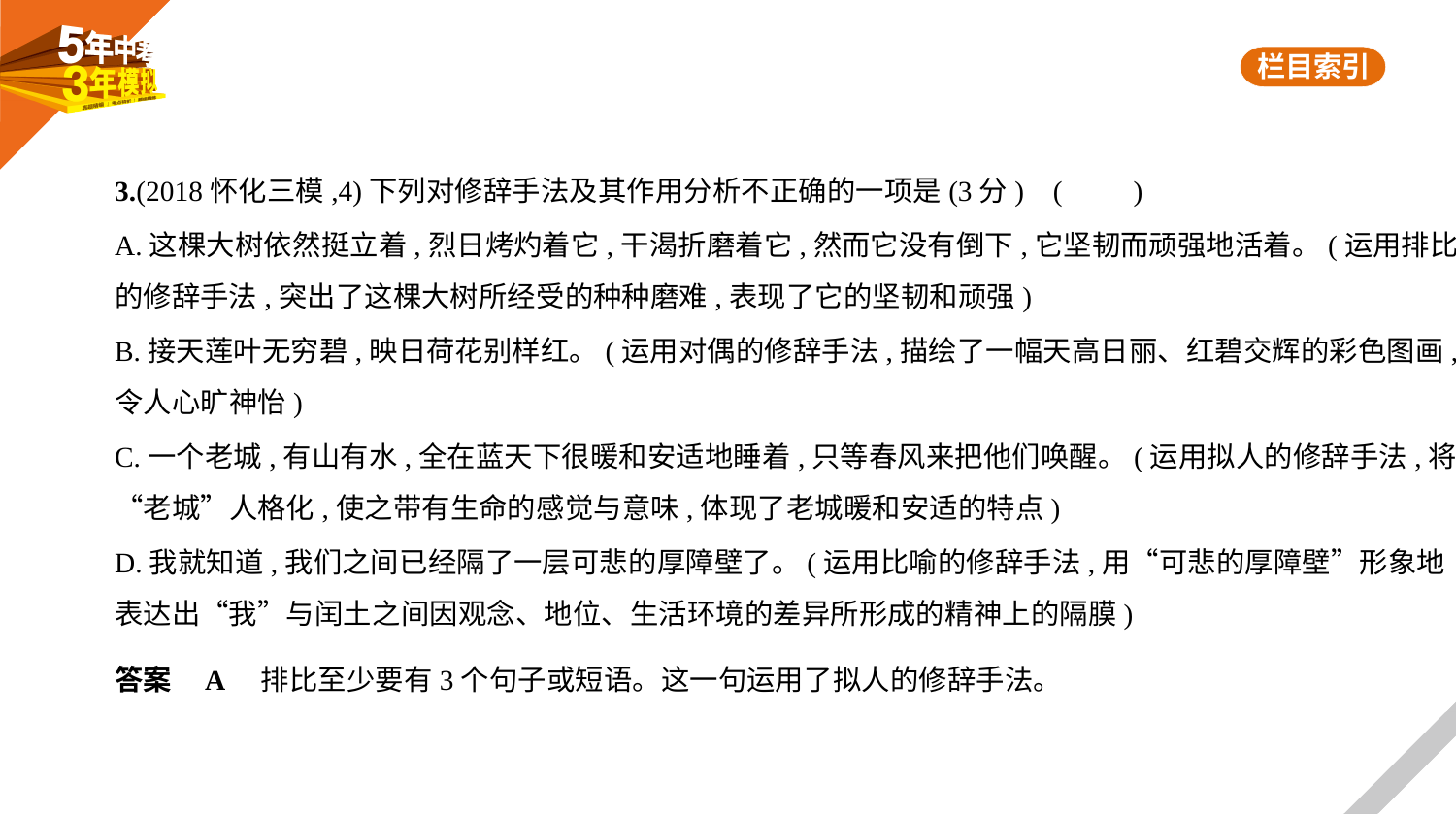

3.(2018怀化三模,4)下列对修辞手法及其作用分析不正确的一项是(3分) (　　)
A.这棵大树依然挺立着,烈日烤灼着它,干渴折磨着它,然而它没有倒下,它坚韧而顽强地活着。(运用排比
的修辞手法,突出了这棵大树所经受的种种磨难,表现了它的坚韧和顽强)
B.接天莲叶无穷碧,映日荷花别样红。(运用对偶的修辞手法,描绘了一幅天高日丽、红碧交辉的彩色图画,
令人心旷神怡)
C.一个老城,有山有水,全在蓝天下很暖和安适地睡着,只等春风来把他们唤醒。(运用拟人的修辞手法,将
“老城”人格化,使之带有生命的感觉与意味,体现了老城暖和安适的特点)
D.我就知道,我们之间已经隔了一层可悲的厚障壁了。(运用比喻的修辞手法,用“可悲的厚障壁”形象地
表达出“我”与闰土之间因观念、地位、生活环境的差异所形成的精神上的隔膜)
答案    A　排比至少要有3个句子或短语。这一句运用了拟人的修辞手法。